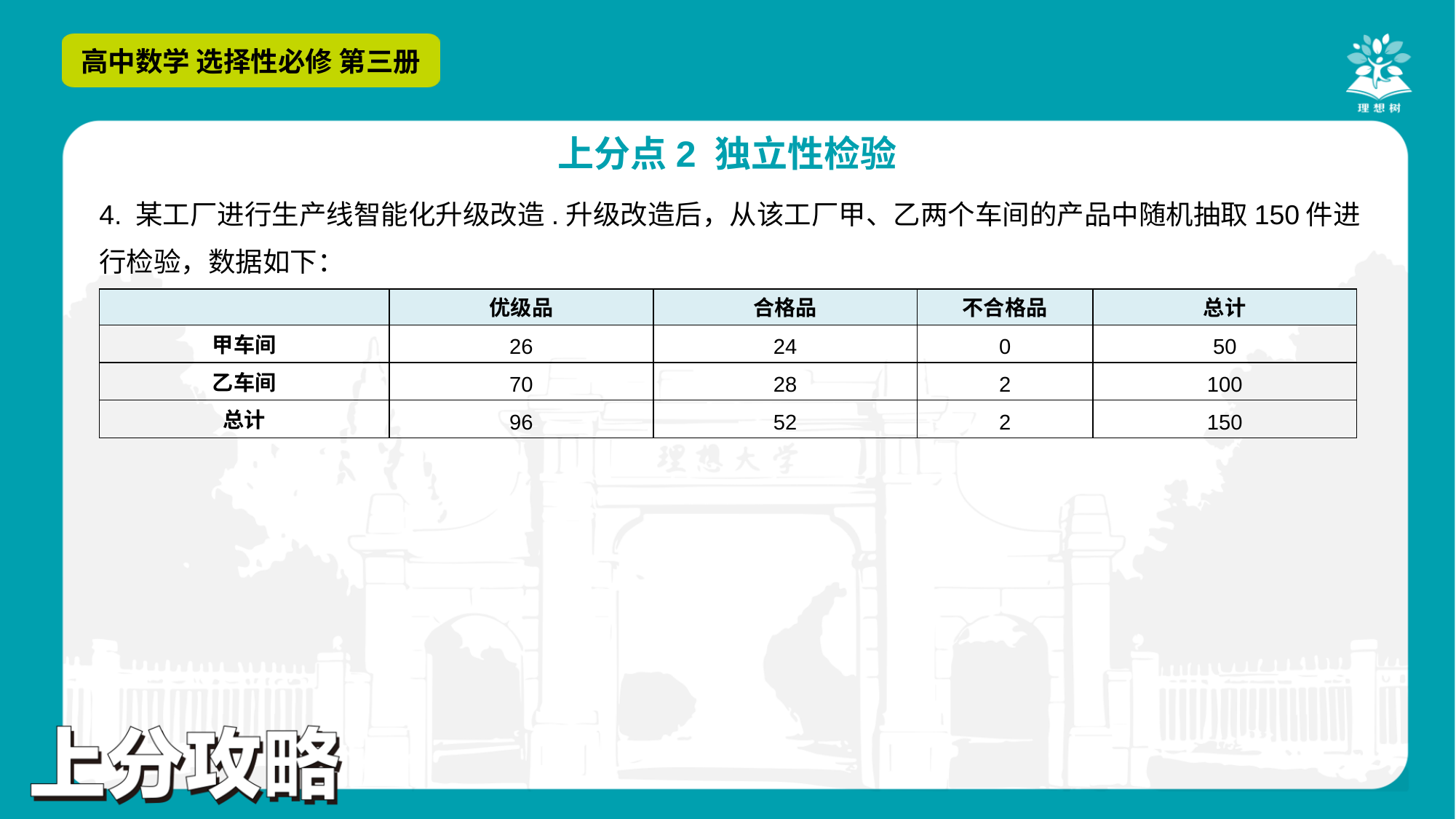

4. 某工厂进行生产线智能化升级改造.升级改造后，从该工厂甲、乙两个车间的产品中随机抽取150件进
行检验，数据如下：
|  | 优级品 | 合格品 | 不合格品 | 总计 |
| --- | --- | --- | --- | --- |
| 甲车间 | 26 | 24 | 0 | 50 |
| 乙车间 | 70 | 28 | 2 | 100 |
| 总计 | 96 | 52 | 2 | 150 |